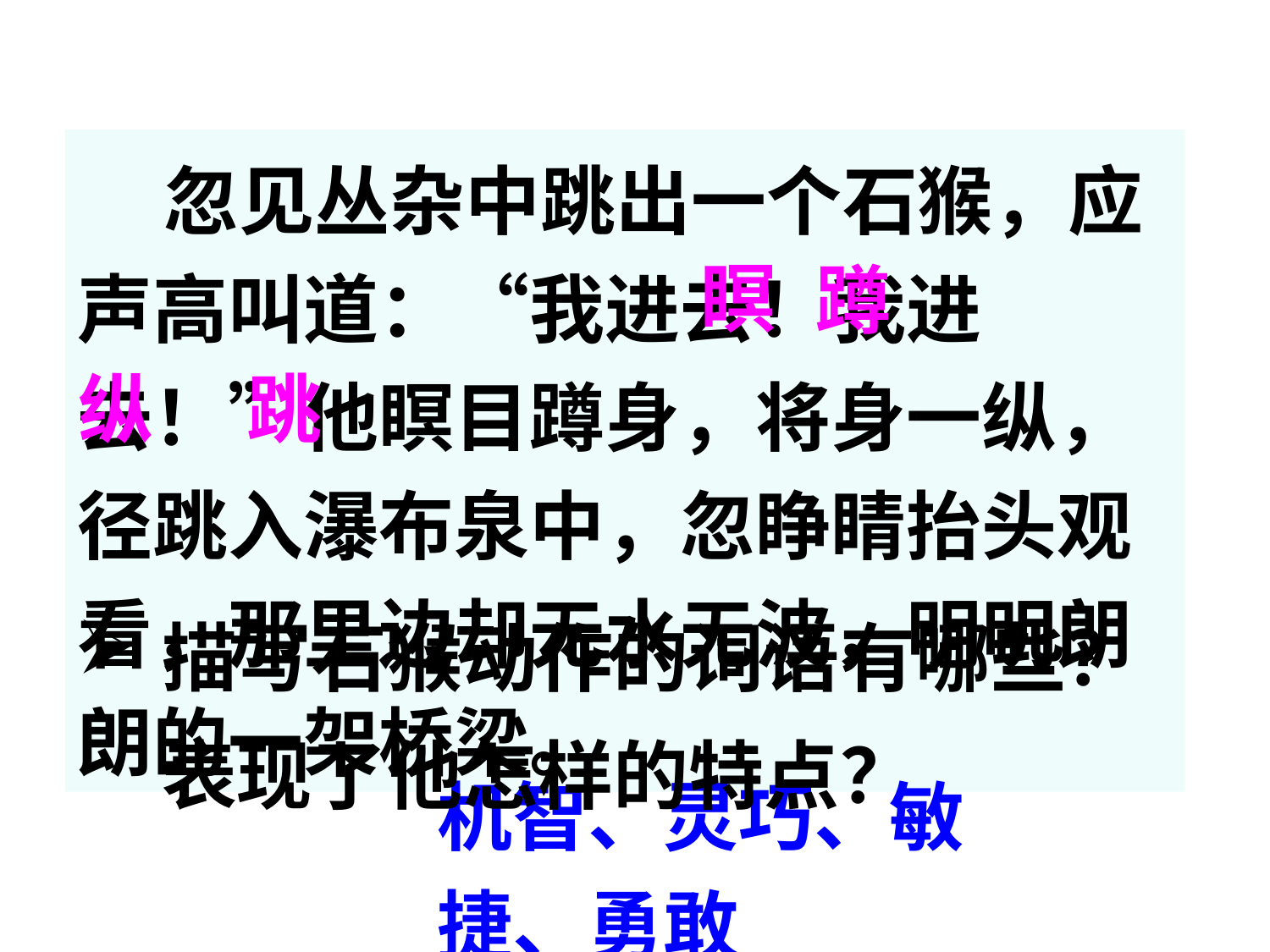

忽见丛杂中跳出一个石猴，应声高叫道：“我进去！我进去！”他瞑目蹲身，将身一纵，径跳入瀑布泉中，忽睁睛抬头观看，那里边却无水无波，明明朗朗的一架桥梁。
瞑
蹲
纵
跳
描写石猴动作的词语有哪些？表现了他怎样的特点？
机智、灵巧、敏捷、勇敢